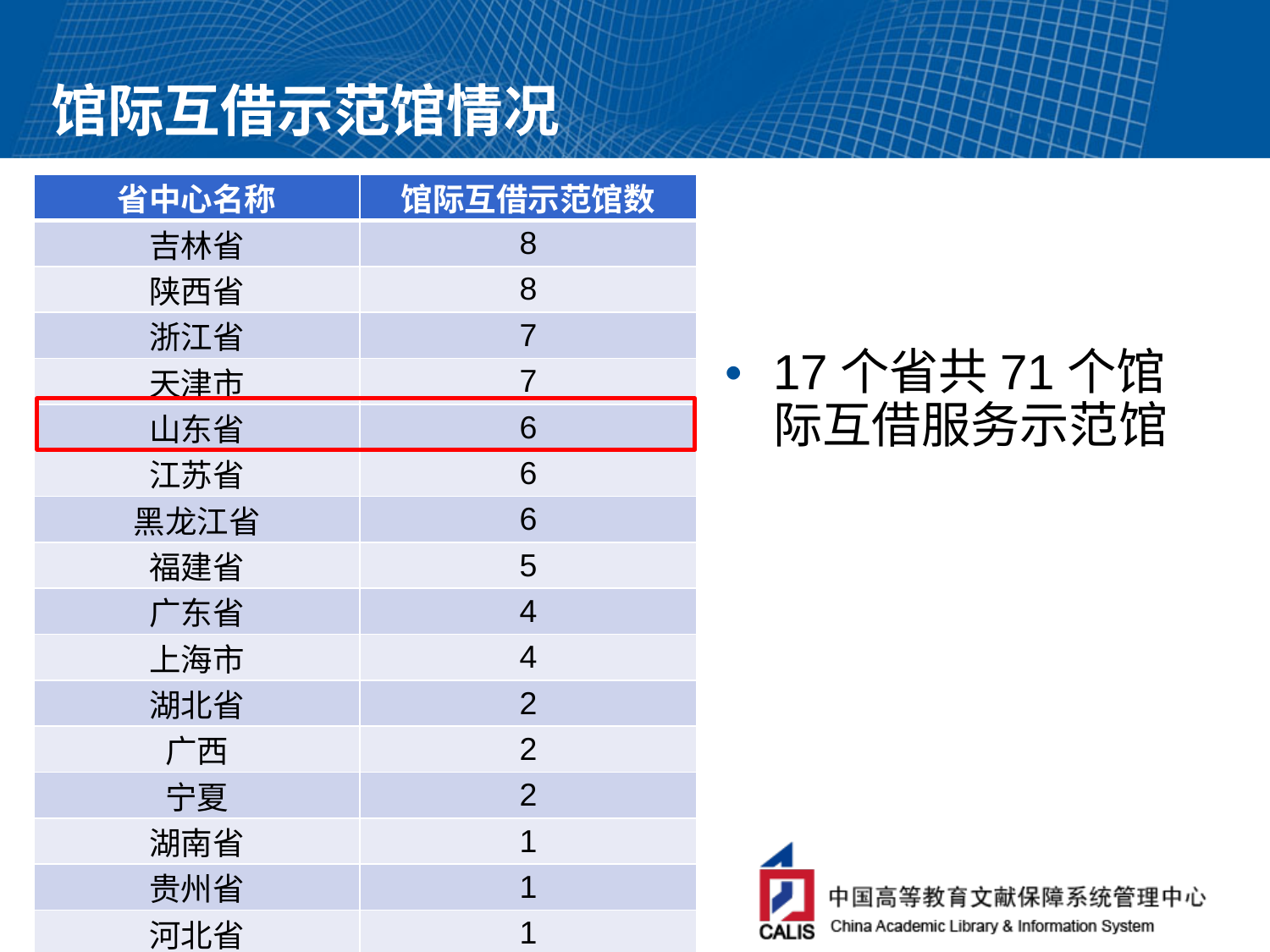

# 馆际互借示范馆情况
| 省中心名称 | 馆际互借示范馆数 |
| --- | --- |
| 吉林省 | 8 |
| 陕西省 | 8 |
| 浙江省 | 7 |
| 天津市 | 7 |
| 山东省 | 6 |
| 江苏省 | 6 |
| 黑龙江省 | 6 |
| 福建省 | 5 |
| 广东省 | 4 |
| 上海市 | 4 |
| 湖北省 | 2 |
| 广西 | 2 |
| 宁夏 | 2 |
| 湖南省 | 1 |
| 贵州省 | 1 |
| 河北省 | 1 |
| 北京市 | 1 |
| 总计 | 71 |

17个省共71个馆际互借服务示范馆